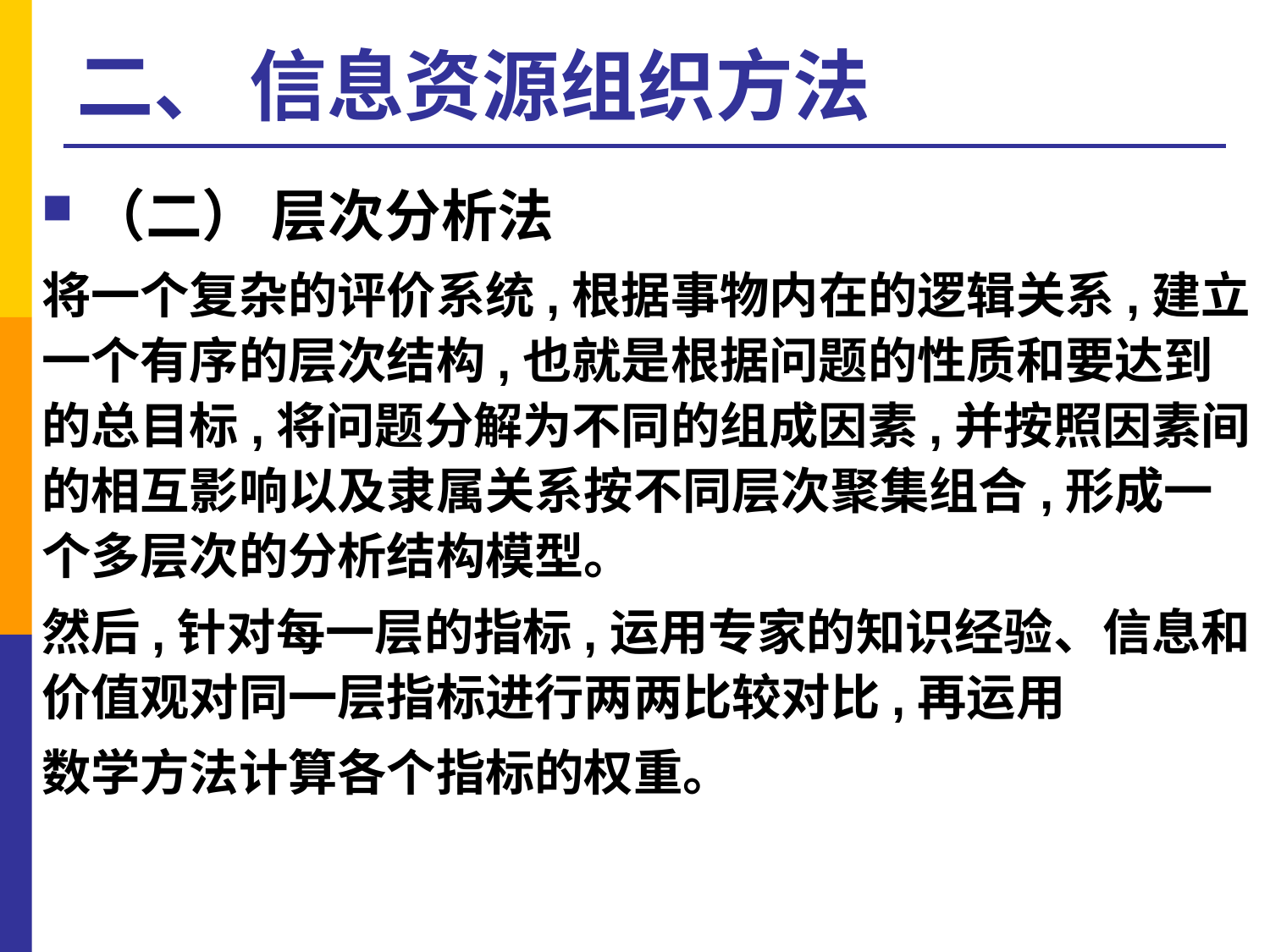

# 二、 信息资源组织方法
（二） 层次分析法
将一个复杂的评价系统,根据事物内在的逻辑关系,建立一个有序的层次结构,也就是根据问题的性质和要达到的总目标,将问题分解为不同的组成因素,并按照因素间的相互影响以及隶属关系按不同层次聚集组合,形成一个多层次的分析结构模型。
然后,针对每一层的指标,运用专家的知识经验、信息和价值观对同一层指标进行两两比较对比,再运用
数学方法计算各个指标的权重。